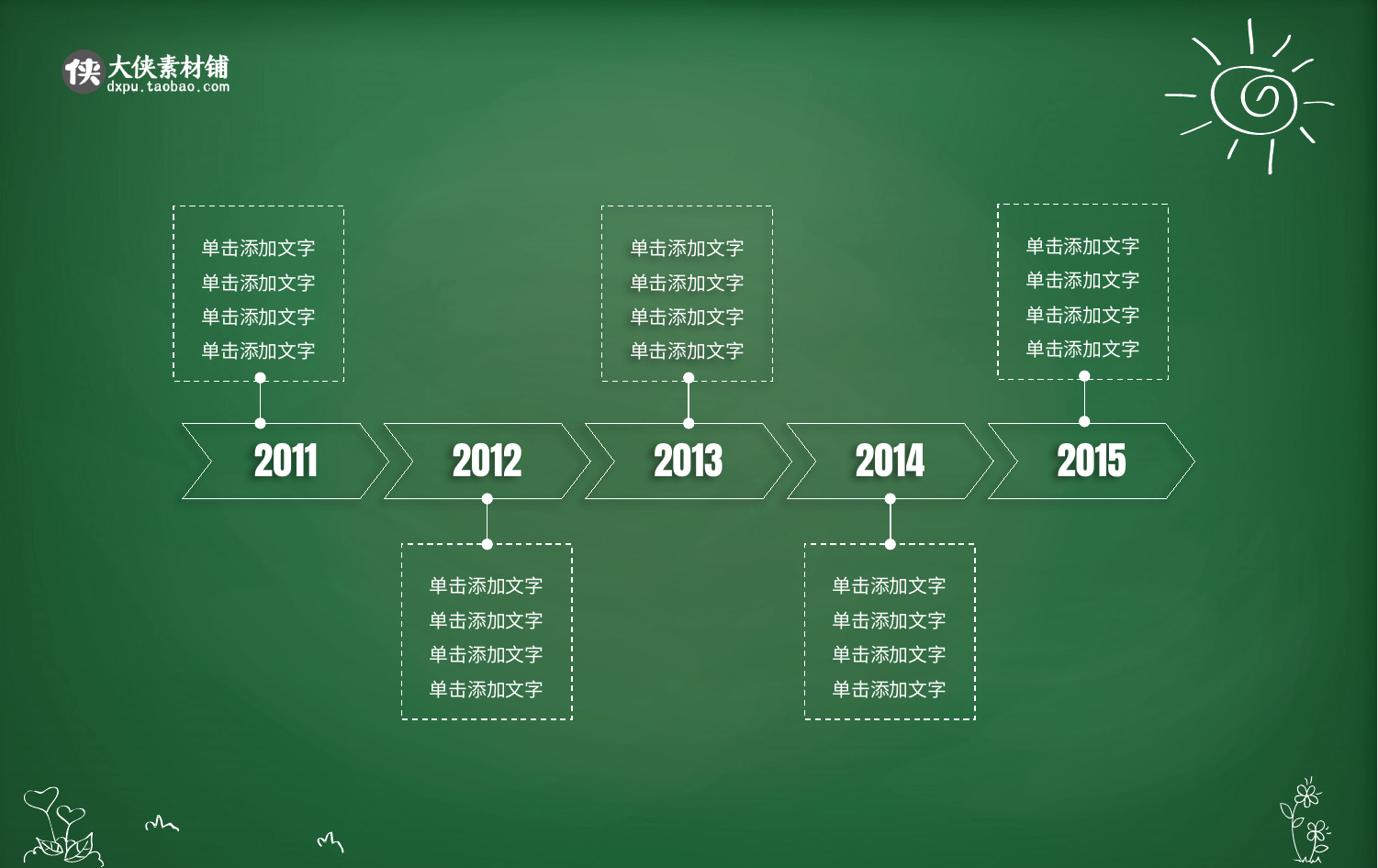

单击添加文字
单击添加文字
单击添加文字
单击添加文字
单击添加文字
单击添加文字
单击添加文字
单击添加文字
单击添加文字
单击添加文字
单击添加文字
单击添加文字
2011
2012
2013
2014
2015
单击添加文字
单击添加文字
单击添加文字
单击添加文字
单击添加文字
单击添加文字
单击添加文字
单击添加文字